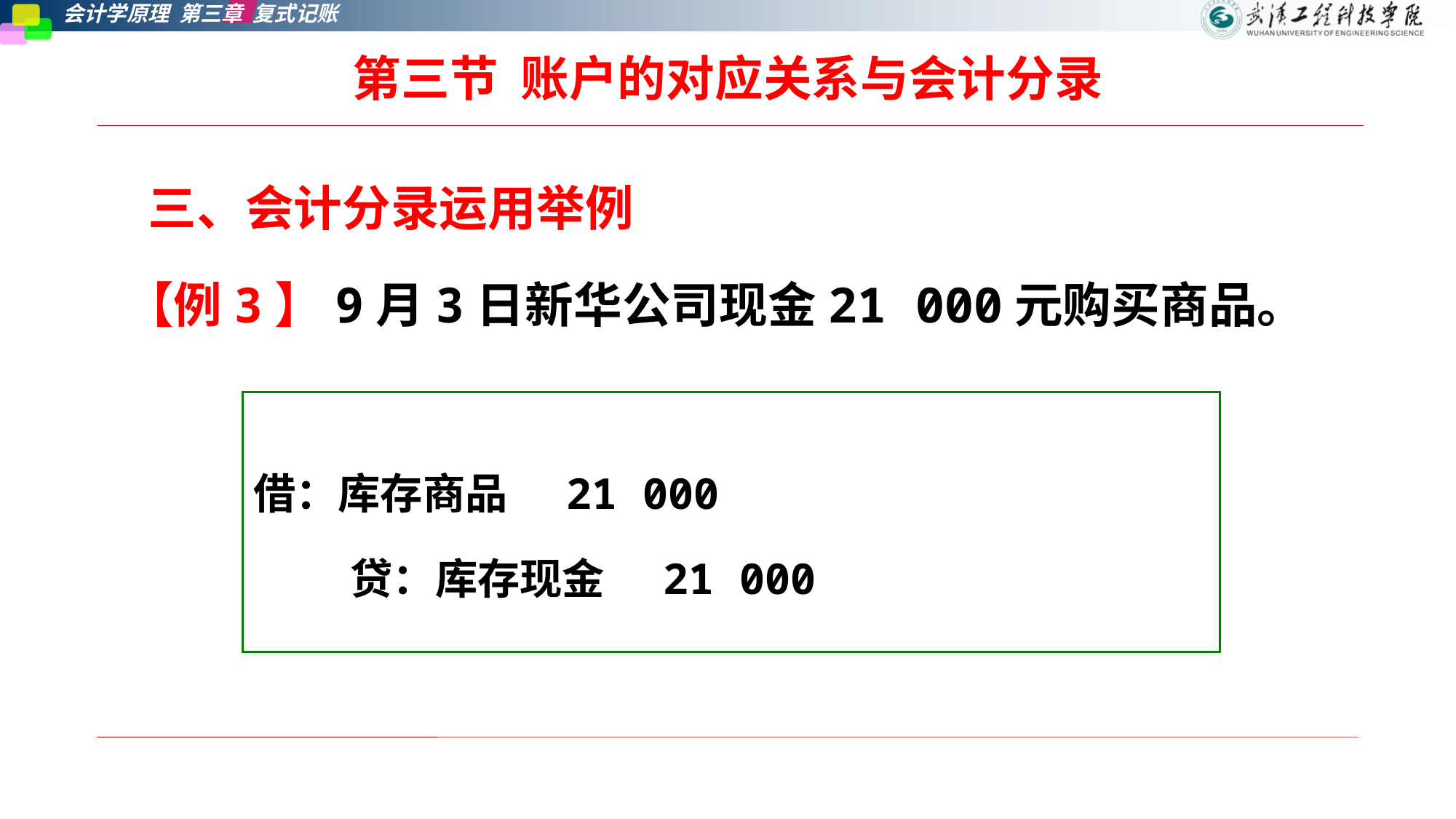

# 第三节  账户的对应关系与会计分录
 三、会计分录运用举例
【例3】9月3日新华公司现金21 000元购买商品。
借：库存商品     21 000
         贷：库存现金     21 000